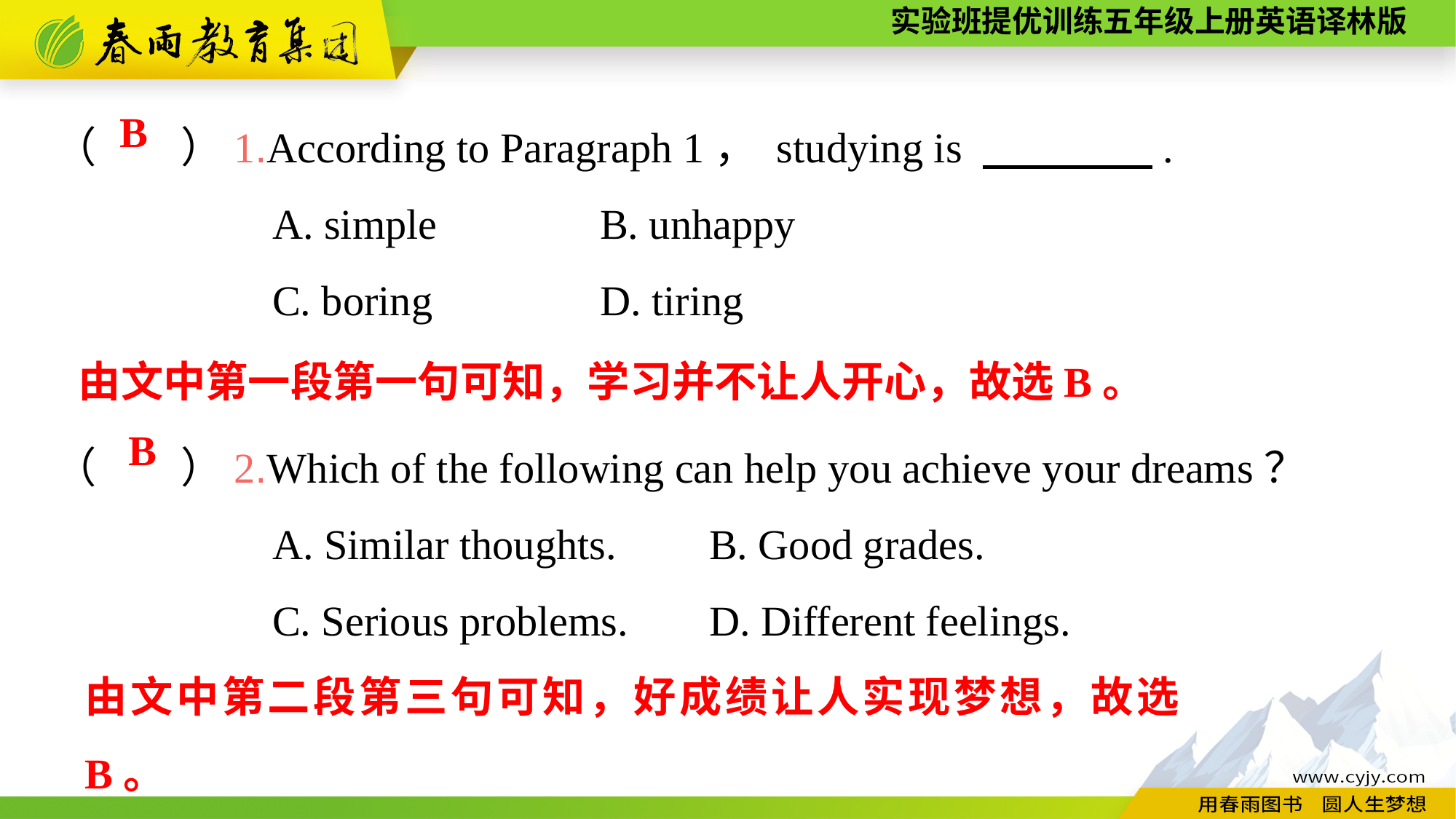

（　　）1.According to Paragraph 1， studying is 　　　　.
		A. simple		B. unhappy
		C. boring		D. tiring
B
由文中第一段第一句可知，学习并不让人开心，故选B。
（　　）2.Which of the following can help you achieve your dreams？
		A. Similar thoughts.	B. Good grades.
		C. Serious problems.	D. Different feelings.
B
由文中第二段第三句可知，好成绩让人实现梦想，故选B。